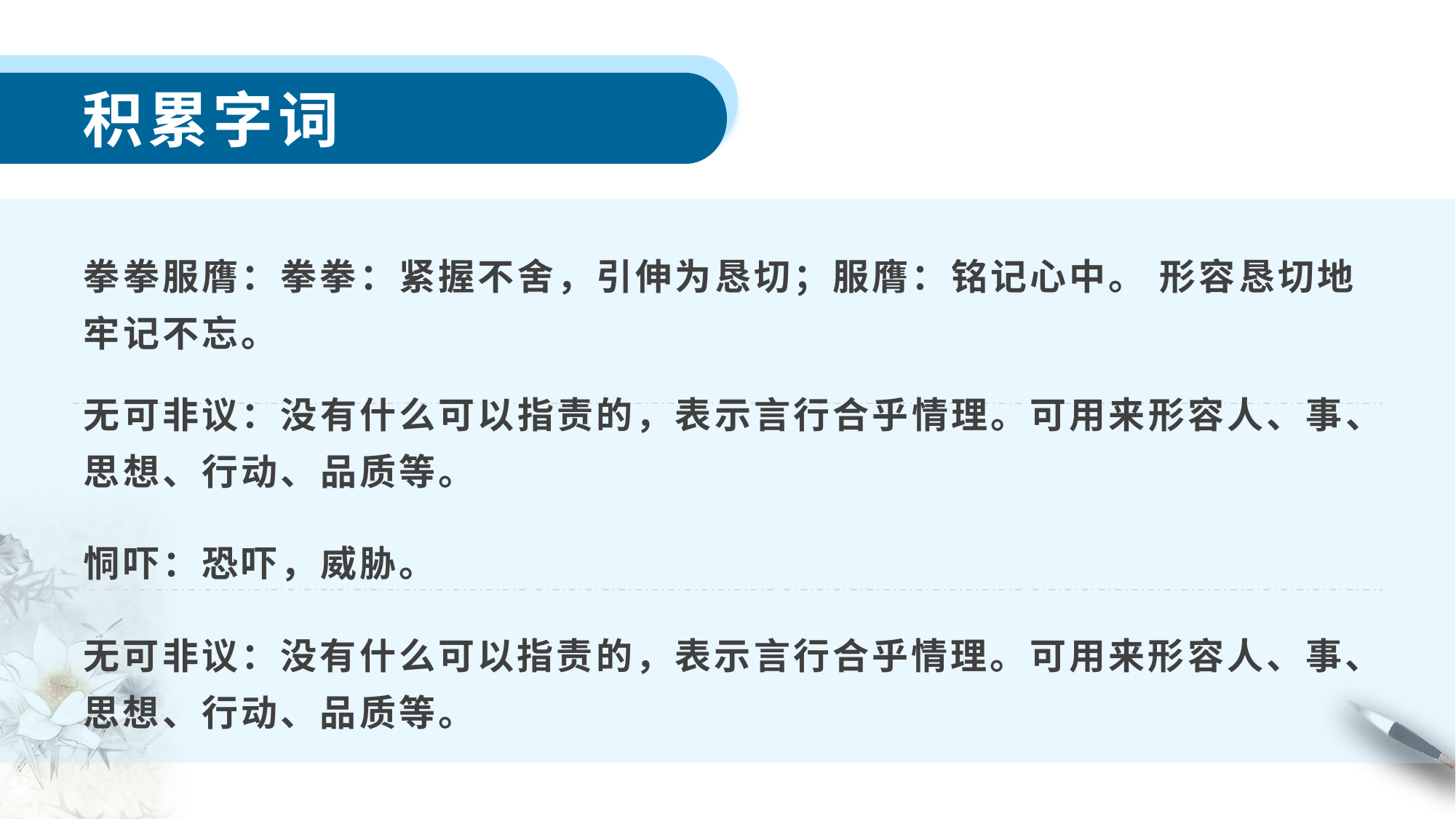

积累字词

拳拳服膺：拳拳：紧握不舍，引伸为恳切；服膺：铭记心中。 形容恳切地牢记不忘。
无可非议：没有什么可以指责的，表示言行合乎情理。可用来形容人、事、思想、行动、品质等。
恫吓：恐吓，威胁。
无可非议：没有什么可以指责的，表示言行合乎情理。可用来形容人、事、思想、行动、品质等。